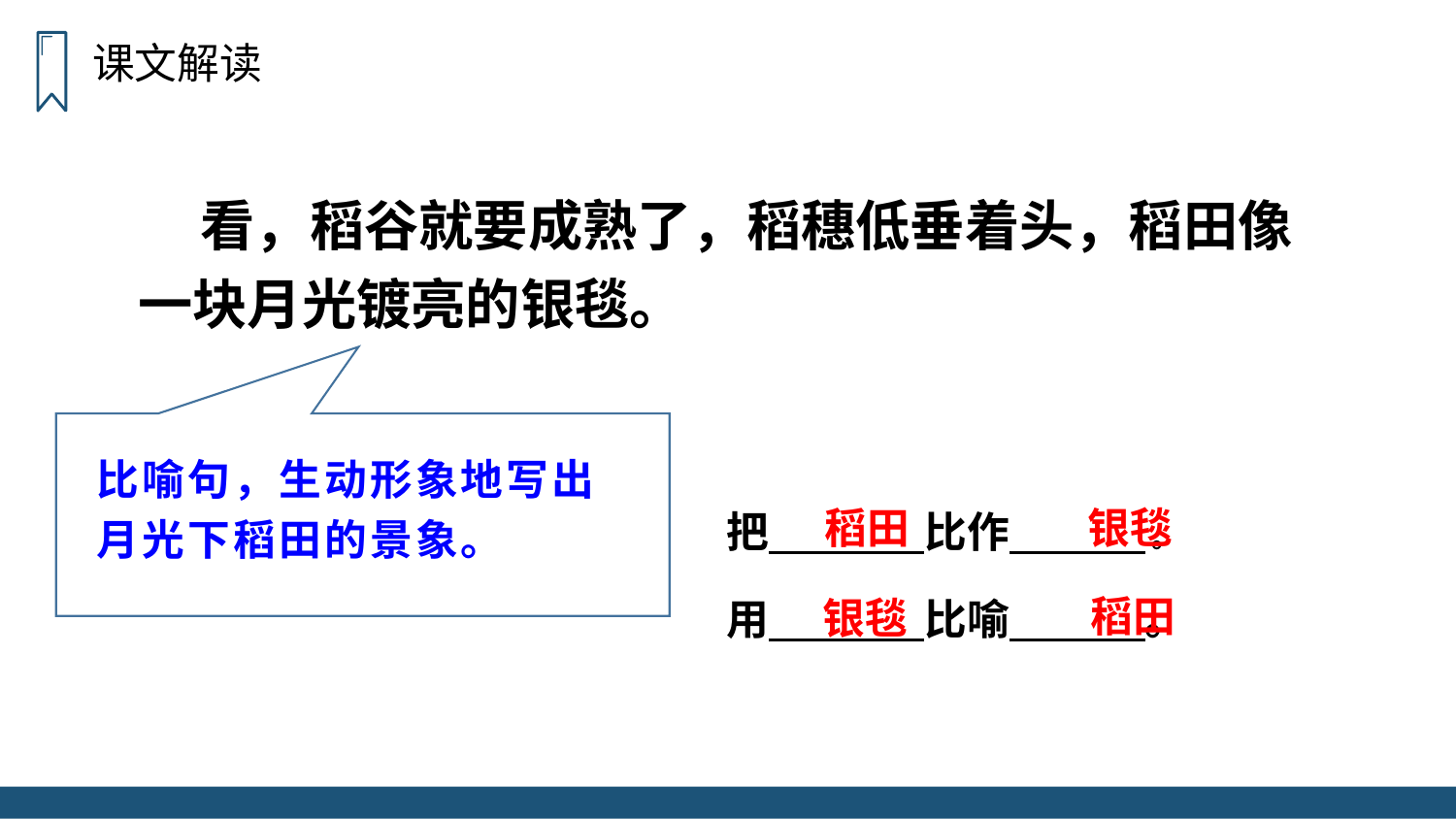

课文解读
    看，稻谷就要成熟了，稻穗低垂着头，稻田像一块月光镀亮的银毯。

比喻句，生动形象地写出月光下稻田的景象。
稻田
银毯
把                比作               。
用                比喻              。
稻田
银毯